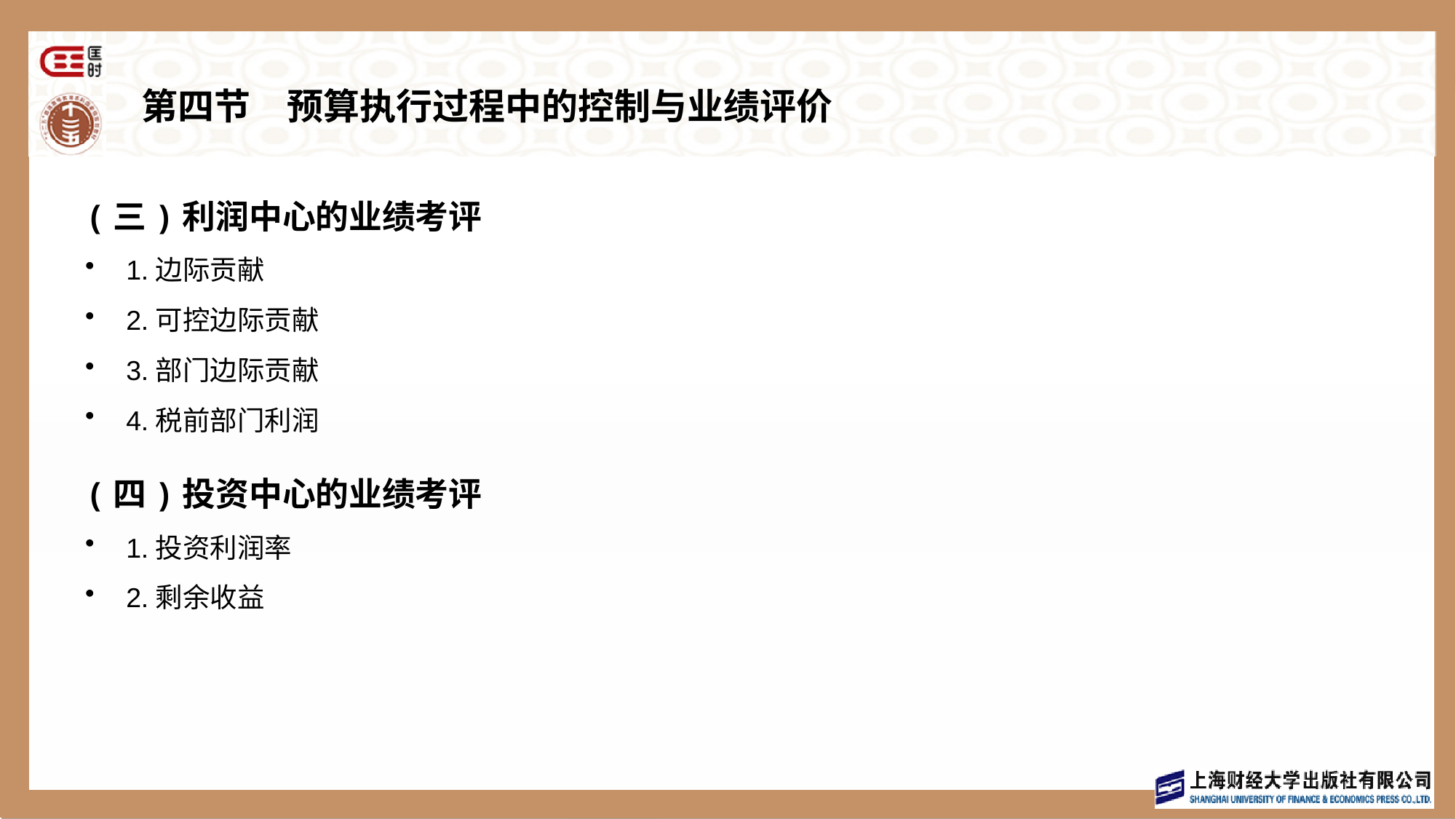

# 第四节　预算执行过程中的控制与业绩评价
(三)利润中心的业绩考评
1.边际贡献
2.可控边际贡献
3.部门边际贡献
4.税前部门利润
(四)投资中心的业绩考评
1.投资利润率
2.剩余收益